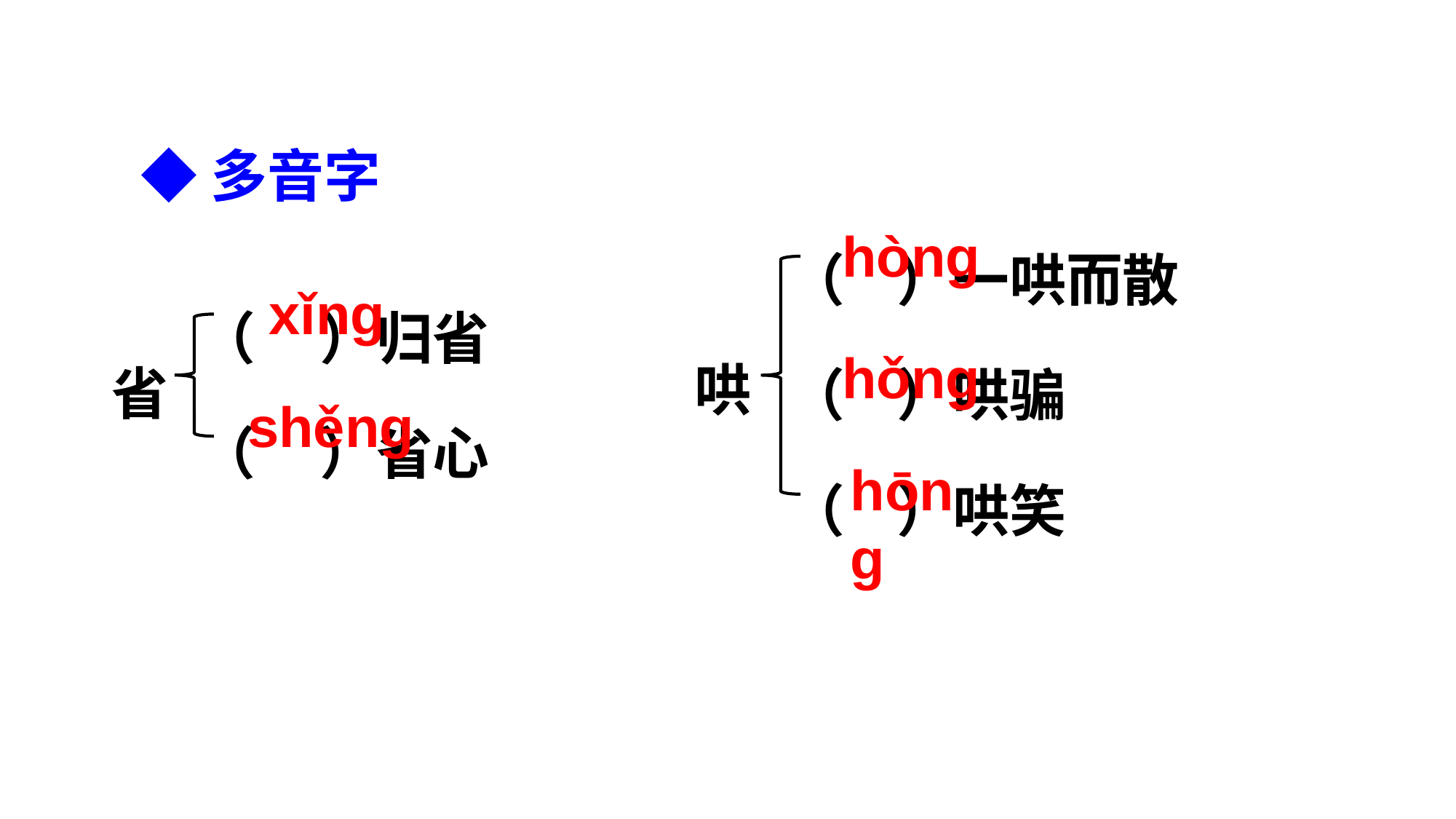

◆多音字
（    ）一哄而散
（    ）哄骗
（    ）哄笑
hònɡ
（     ）归省
（     ）省心

xǐnɡ

哄
省
hǒnɡ
shěnɡ
hōnɡ